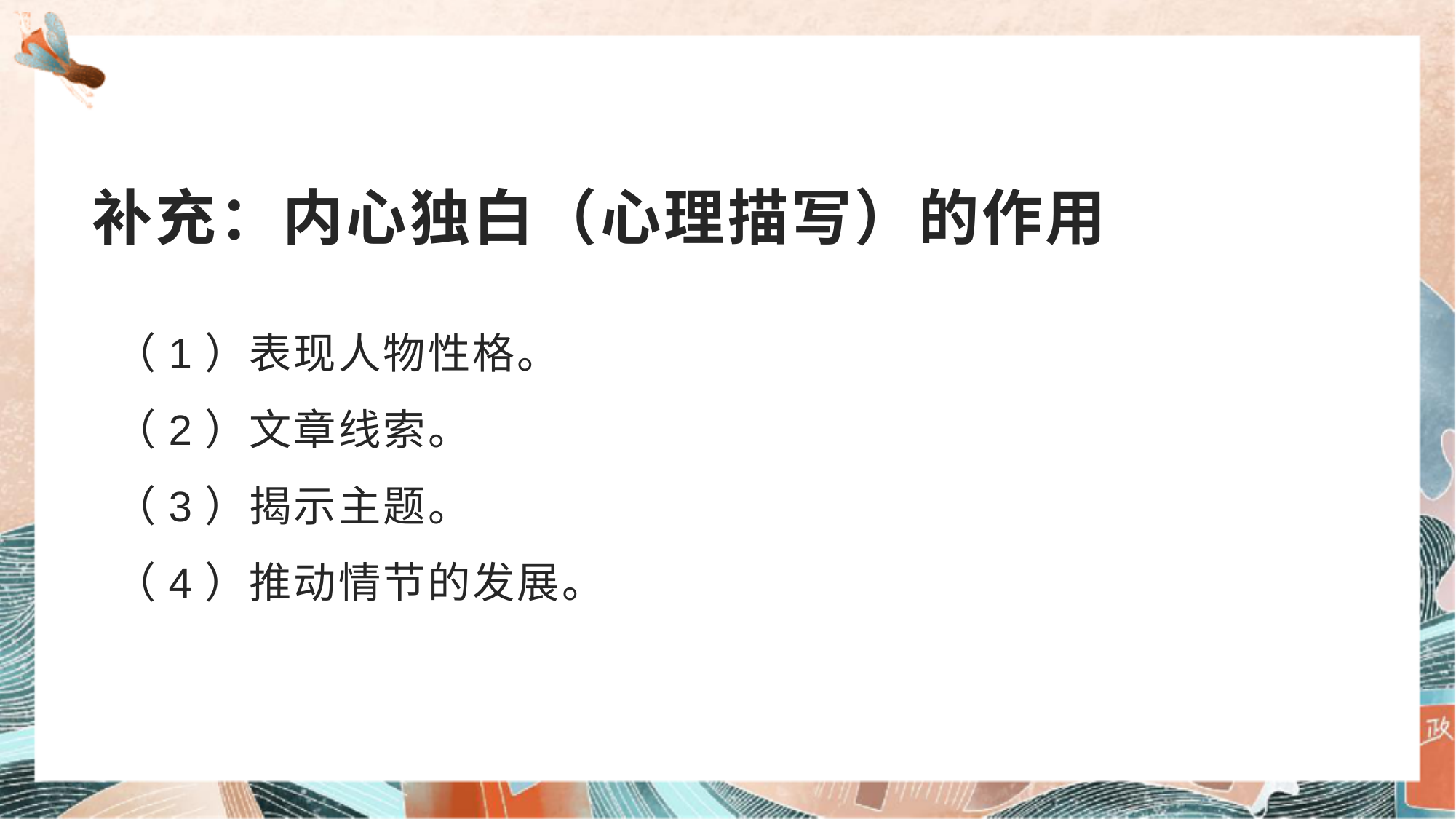

# 补充：内心独白（心理描写）的作用
（1）表现人物性格。
（2）文章线索。
（3）揭示主题。
（4）推动情节的发展。